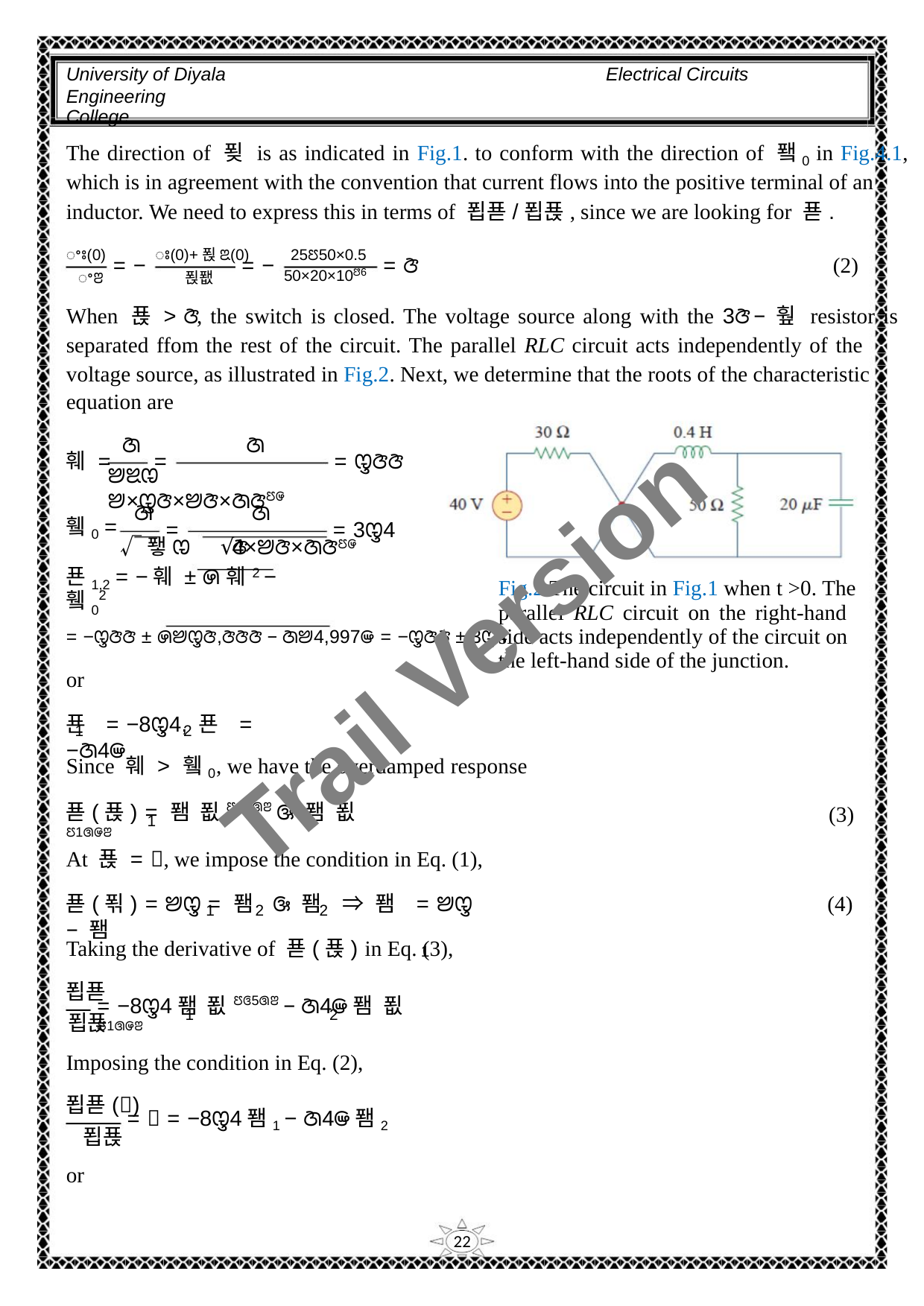

University of Diyala
Engineering College
Electrical Circuits
The direction of 푖 is as indicated in Fig.1. to conform with the direction of 퐼0 in Fig.4.1,
which is in agreement with the convention that current flows into the positive terminal of an
inductor. We need to express this in terms of 푑푣/푑푡, since we are looking for 푣.
ꢀꢁ(0)
ꢀꢂ
ꢁ(0)+푅ꢃ(0)
푅퐶
25ꢄ50×0.5
= −
= −
= ꢆ
(2)
50×20×10ꢅ6
When 푡 > ꢆ, the switch is closed. The voltage source along with the 3ꢆ − 훺 resistor is
separated ffom the rest of the circuit. The parallel RLC circuit acts independently of the
voltage source, as illustrated in Fig.2. Next, we determine that the roots of the characteristic
equation are
ꢇ
ꢇ
훼 =
=
= ꢋꢆꢆ
= 3ꢋ4
ꢈꢉꢊ ꢈ×ꢋꢆ×ꢈꢆ×ꢇꢆꢄꢌ
ꢇ
ꢇ
휔0 =
=
√퐿ꢊ √ꢆ4×ꢈꢆ×ꢇꢆꢄꢌ
푠1,2 = −훼 ± ꢍ훼2 − 휔02
Fig.2 The circuit in Fig.1 when t >0. The
parallel RLC circuit on the right-hand
side acts independently of the circuit on
the left-hand side of the junction.
Trail Version
Trail Version
Trail Version
Trail Version
Trail Version
Trail Version
Trail Version
Trail Version
Trail Version
Trail Version
Trail Version
Trail Version
Trail Version
= −ꢋꢆꢆ ± ꢍꢈꢋꢆ,ꢆꢆꢆ − ꢇꢈ4,997ꢎ = −ꢋꢆꢆ ± 3ꢋ4
or
푠 = −8ꢋ4, 푠 = −ꢇ4ꢎ
1
2
Since 훼 > 휔0, we have the overdamped response
푣(푡) = 퐴 푒ꢄꢏ5ꢐꢂ ꢑ 퐴 푒ꢄ1ꢐꢌꢂ
(3)
1
2
At 푡 = ꢆ, we impose the condition in Eq. (1),
푣(푂) = ꢈꢋ = 퐴 ꢑ 퐴 ⇒ 퐴 = ꢈꢋ − 퐴
1
(4)
1
2
2
Taking the derivative of 푣(푡) in Eq. (3),
푑푣
= −8ꢋ4퐴 푒ꢄꢏ5ꢐꢂ − ꢇ4ꢎ퐴 푒ꢄ1ꢐꢌꢂ
1
2
푑푡
Imposing the condition in Eq. (2),
푑푣(ꢆ)
= ꢆ = −8ꢋ4퐴1 − ꢇ4ꢎ퐴2
푑푡
or
22